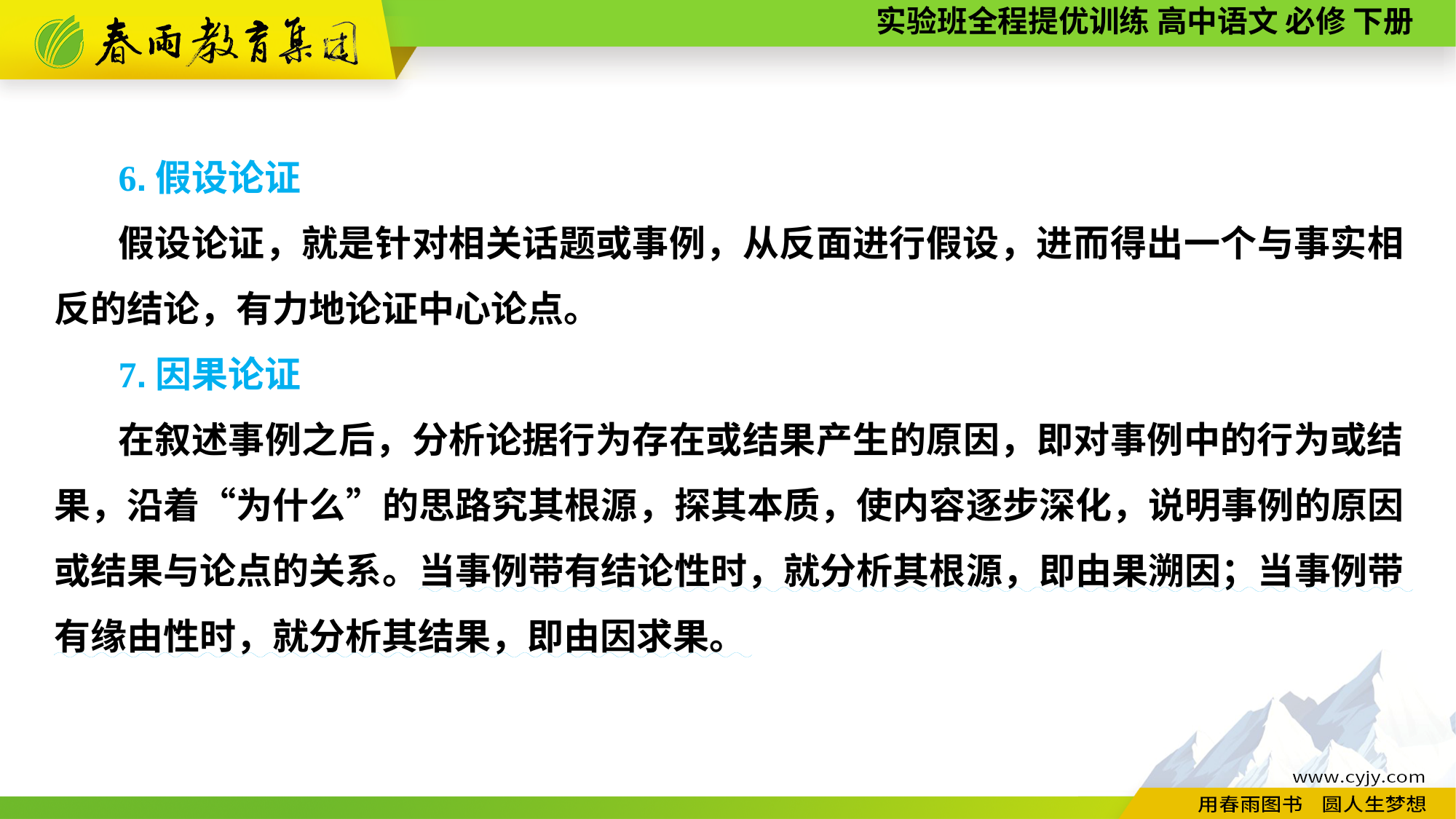

6.假设论证
假设论证，就是针对相关话题或事例，从反面进行假设，进而得出一个与事实相反的结论，有力地论证中心论点。
7.因果论证
在叙述事例之后，分析论据行为存在或结果产生的原因，即对事例中的行为或结果，沿着“为什么”的思路究其根源，探其本质，使内容逐步深化，说明事例的原因或结果与论点的关系。当事例带有结论性时，就分析其根源，即由果溯因；当事例带有缘由性时，就分析其结果，即由因求果。